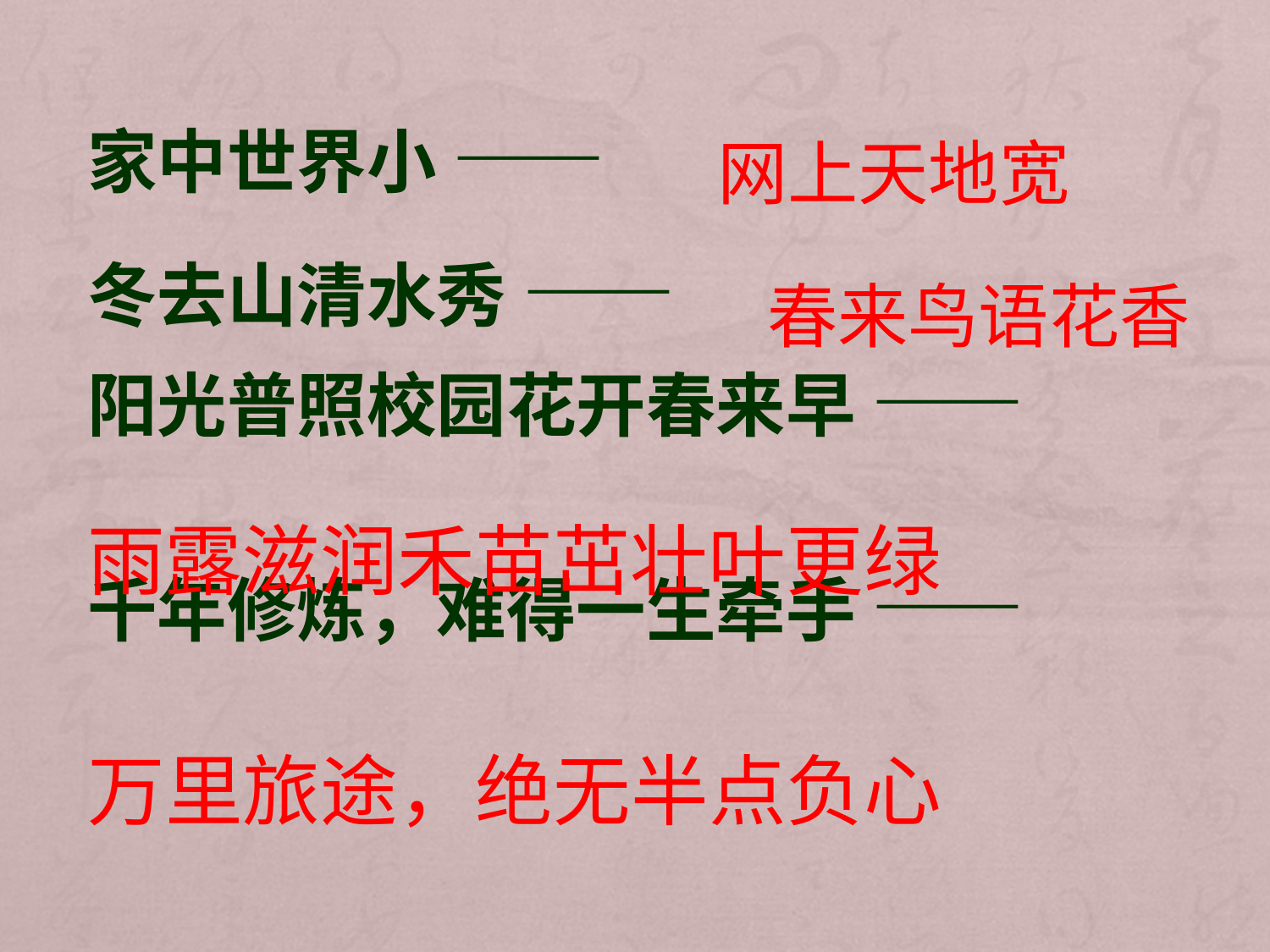

网上天地宽
家中世界小 ——
冬去山清水秀 ——
阳光普照校园花开春来早 ——

千年修炼，难得一生牵手 ——
春来鸟语花香
雨露滋润禾苗茁壮叶更绿
万里旅途，绝无半点负心